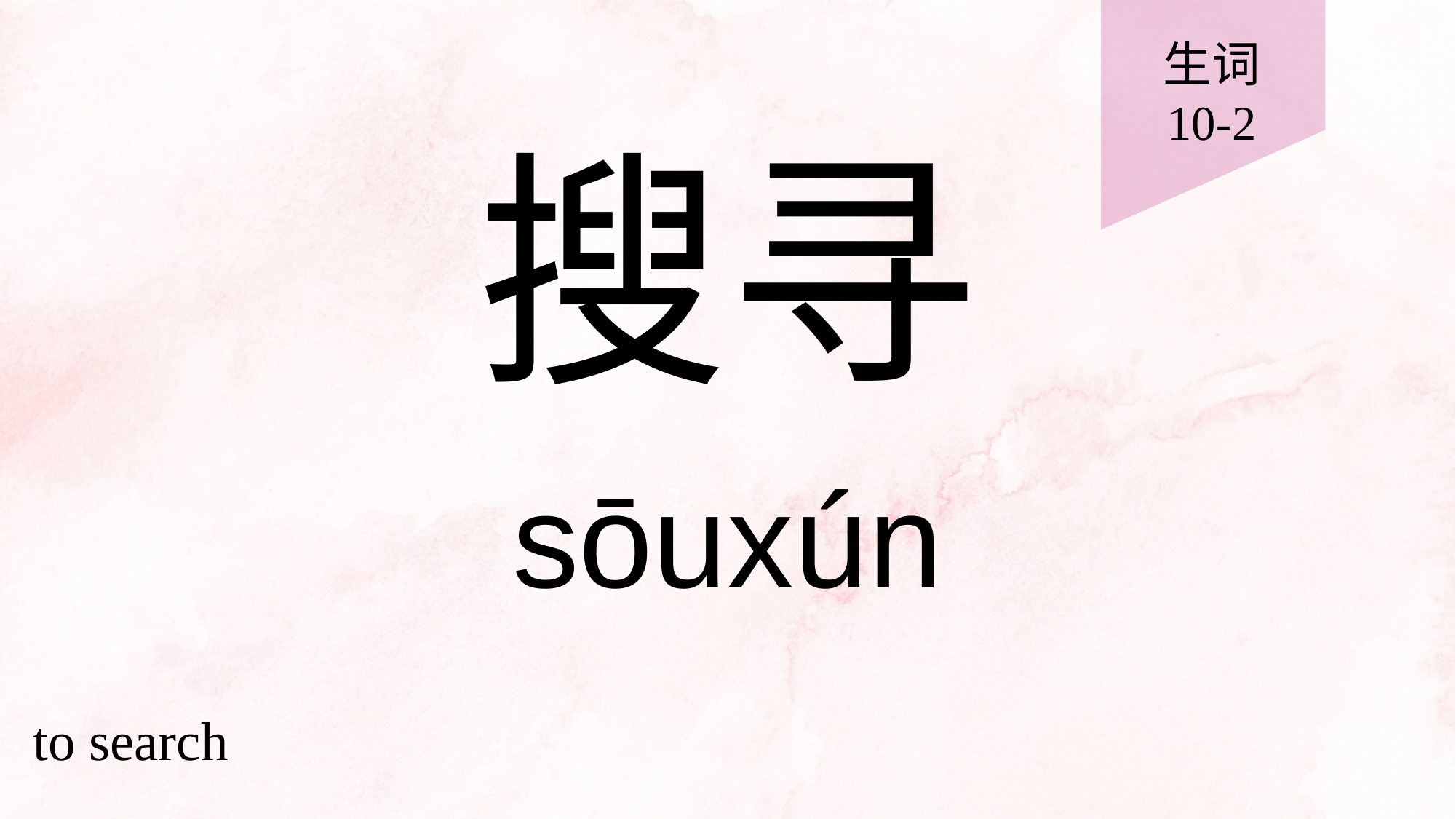

生词
10-2
# 搜寻
sōuxún
to search